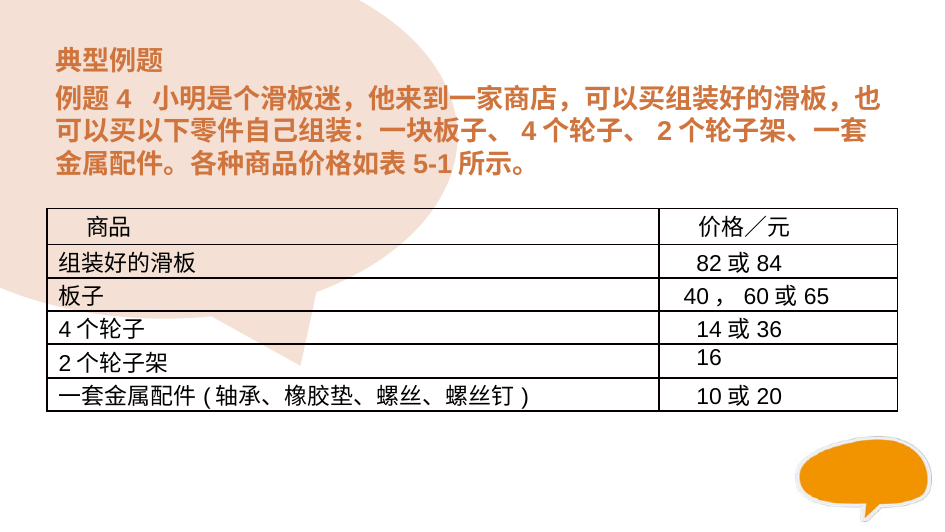

#
典型例题
例题4  小明是个滑板迷，他来到一家商店，可以买组装好的滑板，也可以买以下零件自己组装：一块板子、4个轮子、2个轮子架、一套金属配件。各种商品价格如表5-1所示。

| 商品 | 价格／元 |
| --- | --- |
| 组装好的滑板 | 82或84 |
| 板子 | 40，60或65 |
| 4个轮子 | 14或36 |
| 2个轮子架 | 16 |
| 一套金属配件(轴承、橡胶垫、螺丝、螺丝钉) | 10或20 |